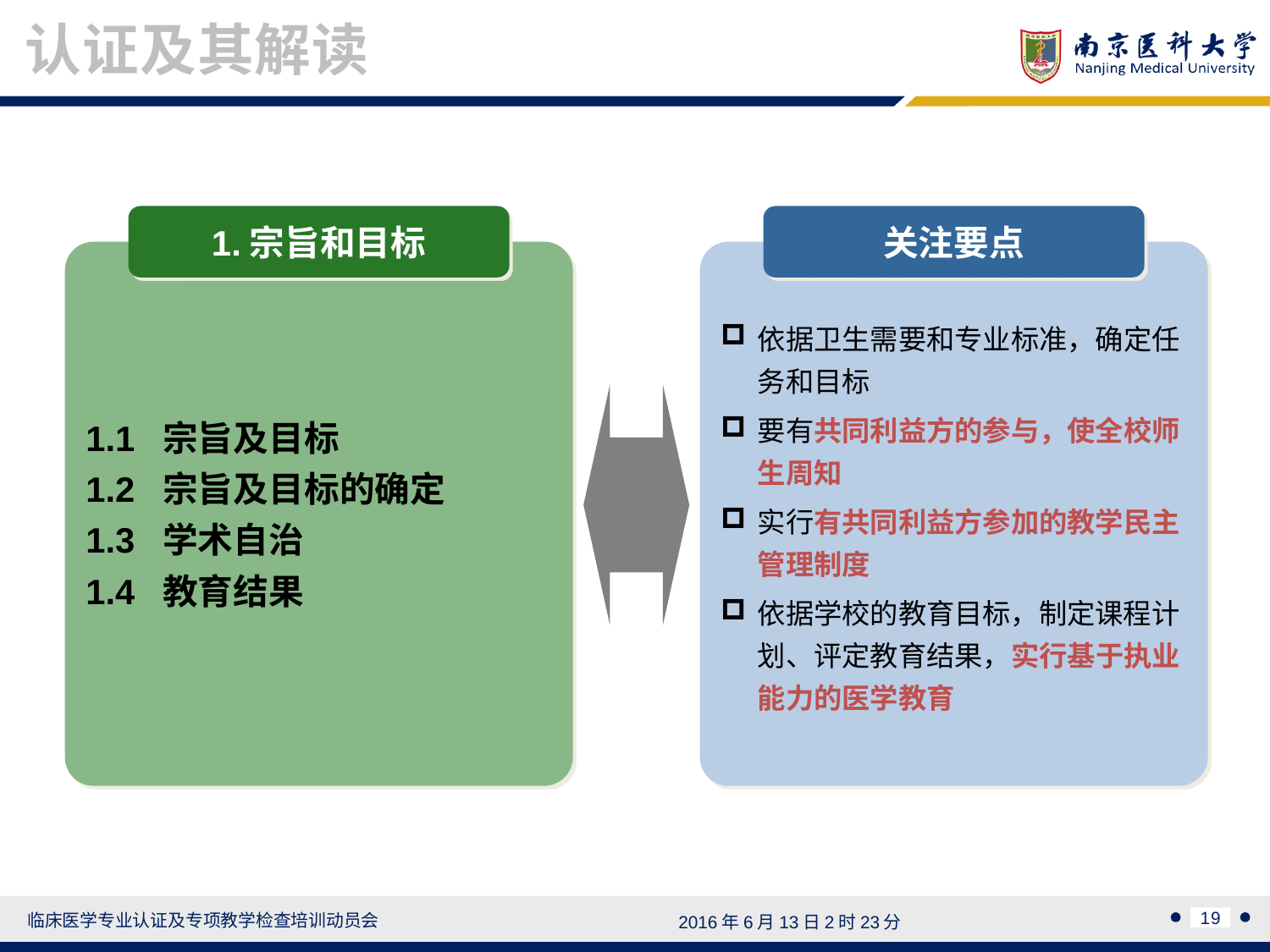

认证及其解读
1.宗旨和目标
1.1  宗旨及目标
1.2  宗旨及目标的确定
1.3  学术自治
1.4  教育结果
关注要点
依据卫生需要和专业标准，确定任务和目标
要有共同利益方的参与，使全校师生周知
实行有共同利益方参加的教学民主管理制度
依据学校的教育目标，制定课程计划、评定教育结果，实行基于执业能力的医学教育